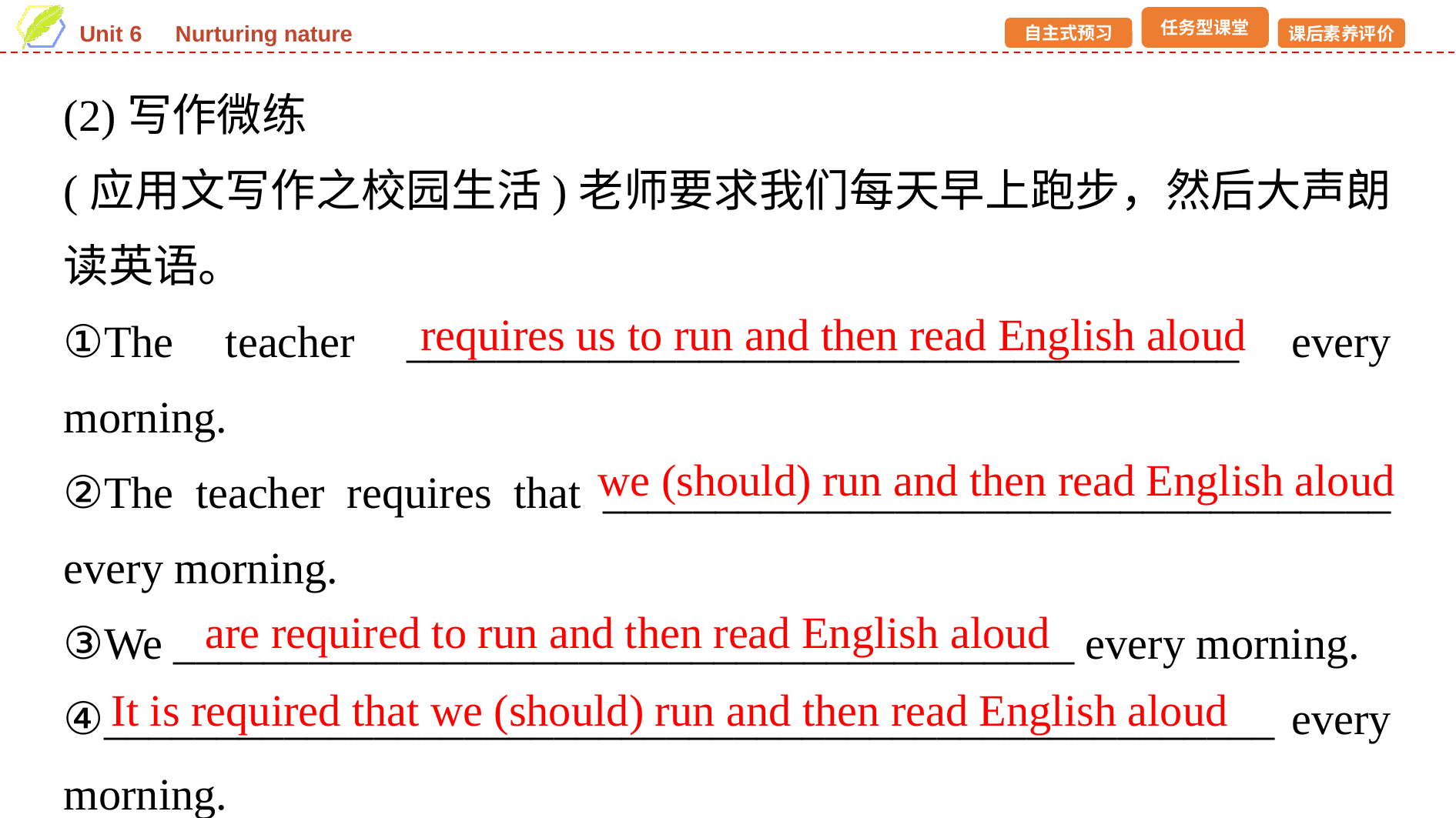

(2)写作微练
(应用文写作之校园生活)老师要求我们每天早上跑步，然后大声朗读英语。
①The teacher _____________________________________ every morning.
②The teacher requires that ___________________________________ every morning.
③We ________________________________________ every morning.
④____________________________________________________ every morning.
requires us to run and then read English aloud
we (should) run and then read English aloud
are required to run and then read English aloud
It is required that we (should) run and then read English aloud